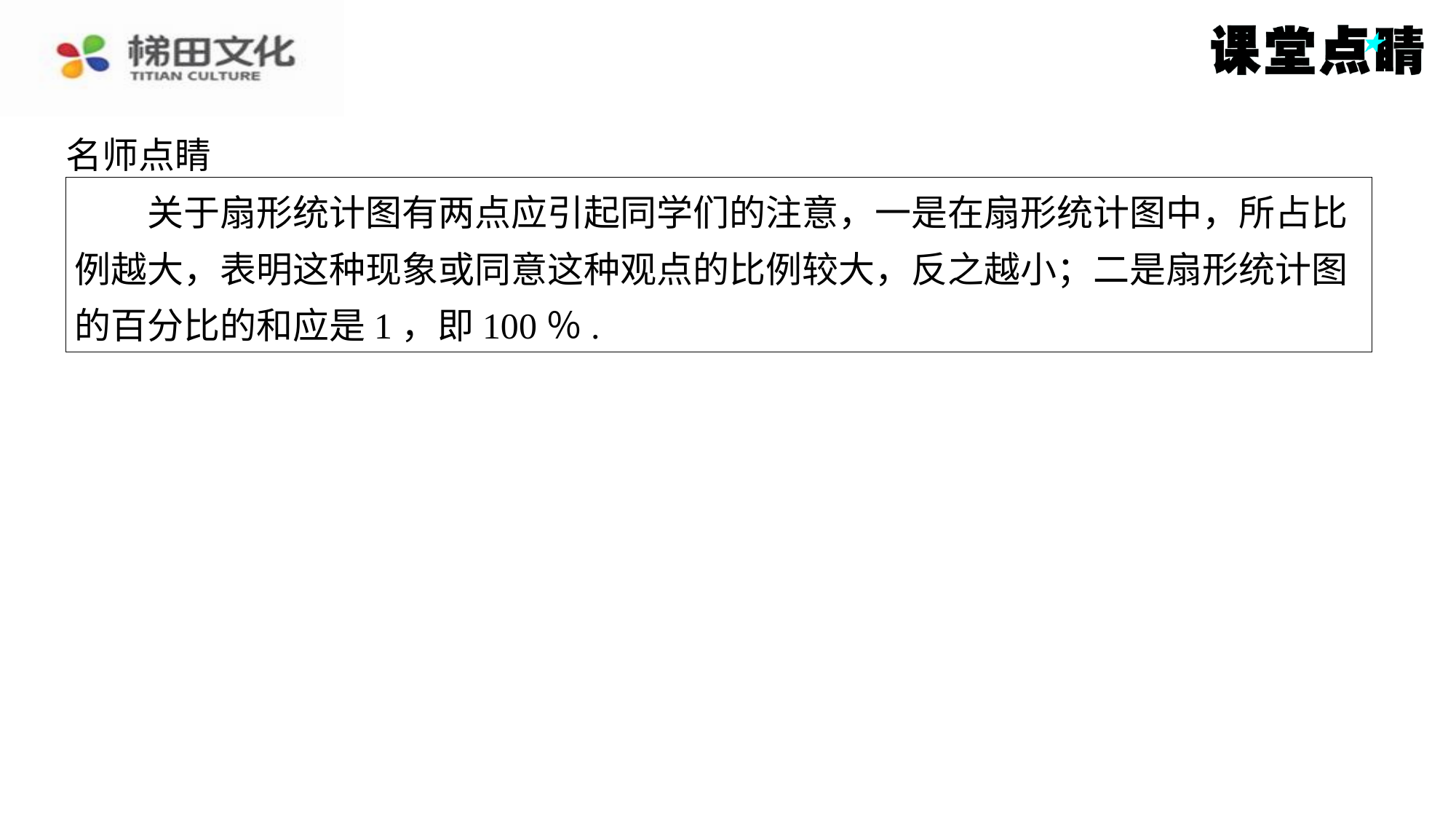

名师点睛
　　关于扇形统计图有两点应引起同学们的注意，一是在扇形统计图中，所占比
例越大，表明这种现象或同意这种观点的比例较大，反之越小；二是扇形统计图
的百分比的和应是1，即100％.